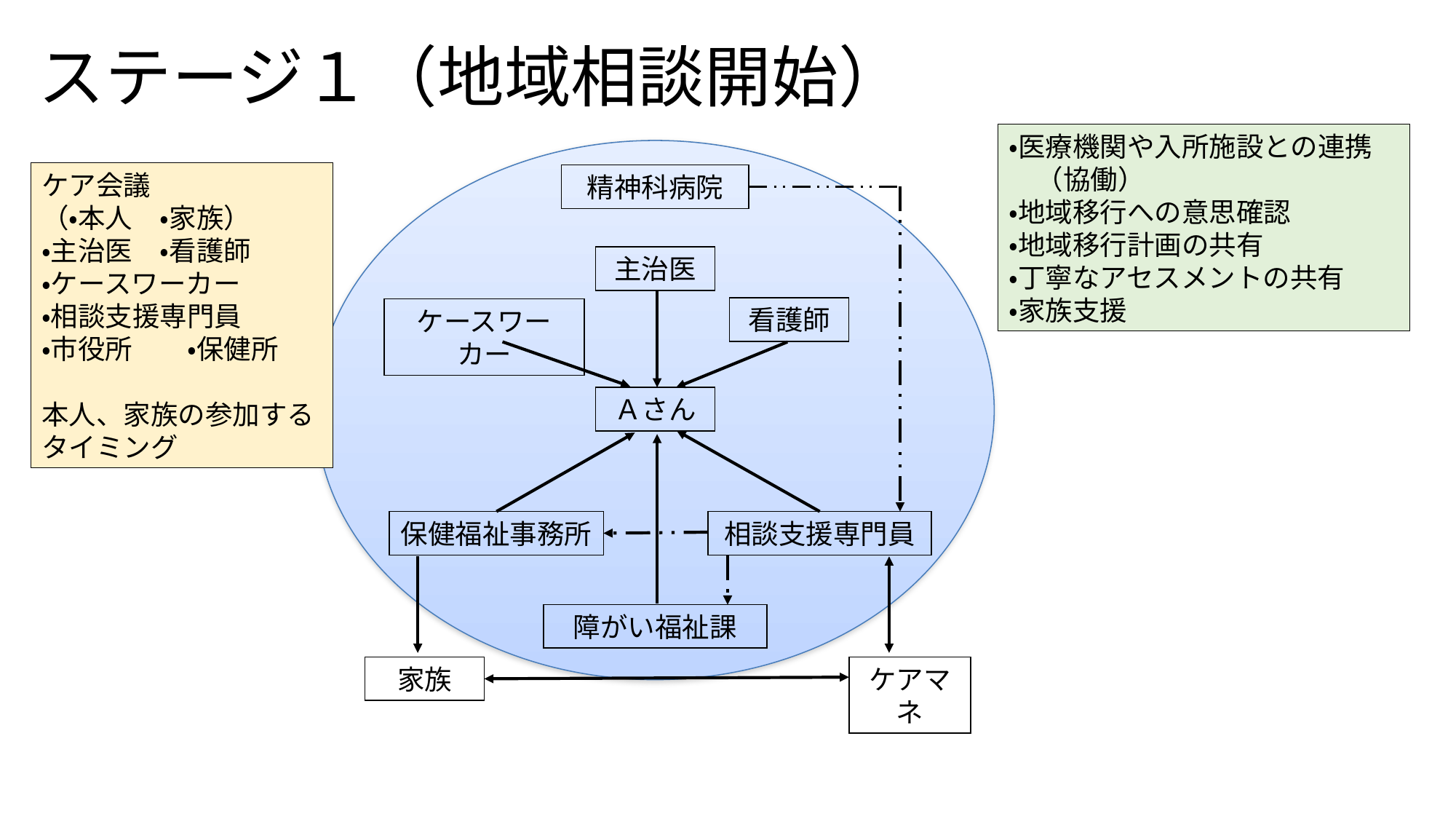

# ステージ１（地域相談開始）
・医療機関や入所施設との連携
　（協働）
・地域移行への意思確認
・地域移行計画の共有
・丁寧なアセスメントの共有
・家族支援

ケア会議
（・本人　・家族）
・主治医　・看護師
・ケースワーカー
・相談支援専門員
・市役所　　・保健所

本人、家族の参加する
タイミング
精神科病院
主治医
看護師
ケースワーカー
Ａさん
保健福祉事務所
相談支援専門員
障がい福祉課
家族
ケアマネ